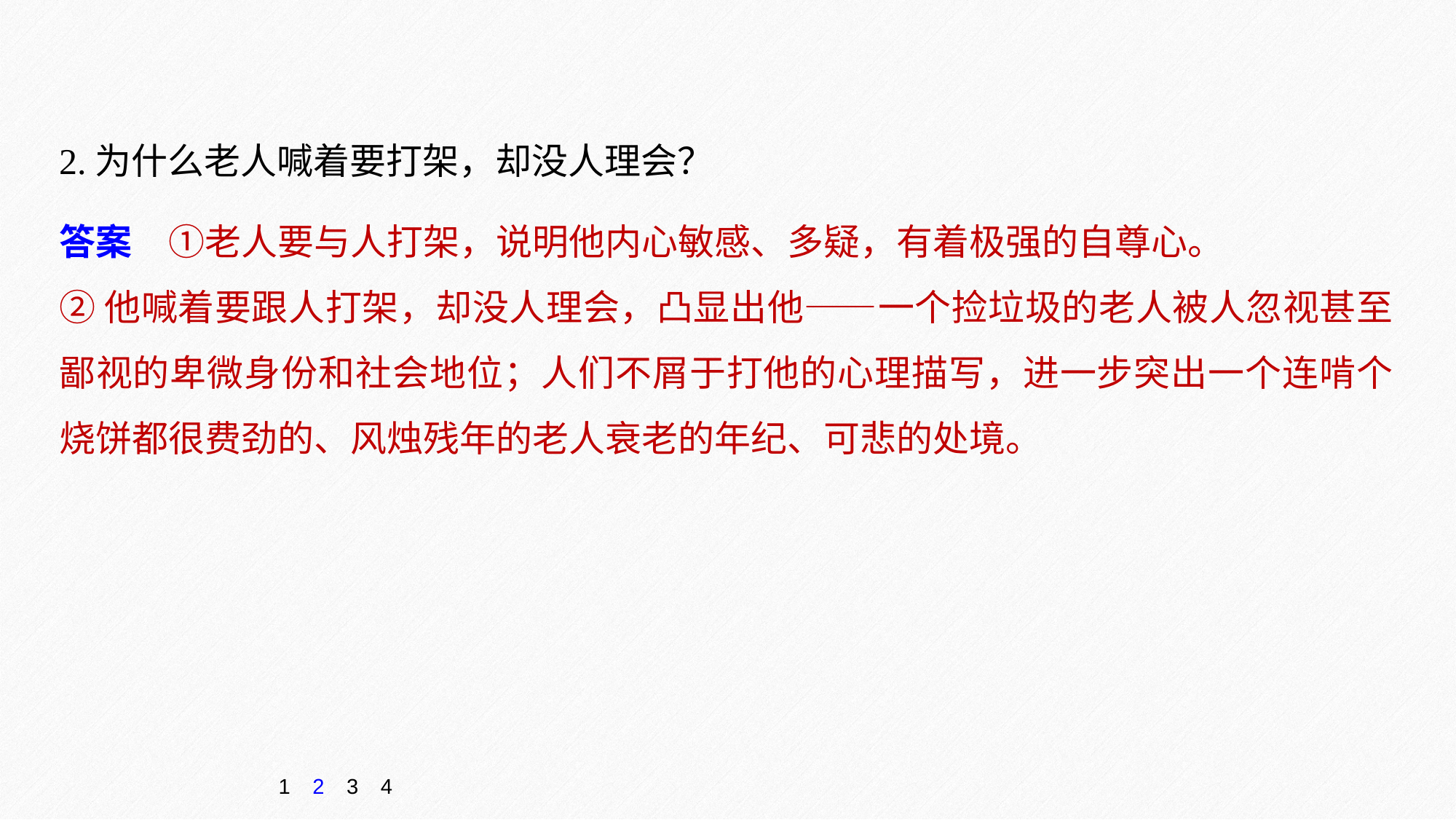

2.为什么老人喊着要打架，却没人理会？
答案　①老人要与人打架，说明他内心敏感、多疑，有着极强的自尊心。
②他喊着要跟人打架，却没人理会，凸显出他——一个捡垃圾的老人被人忽视甚至鄙视的卑微身份和社会地位；人们不屑于打他的心理描写，进一步突出一个连啃个烧饼都很费劲的、风烛残年的老人衰老的年纪、可悲的处境。
1
2
3
4